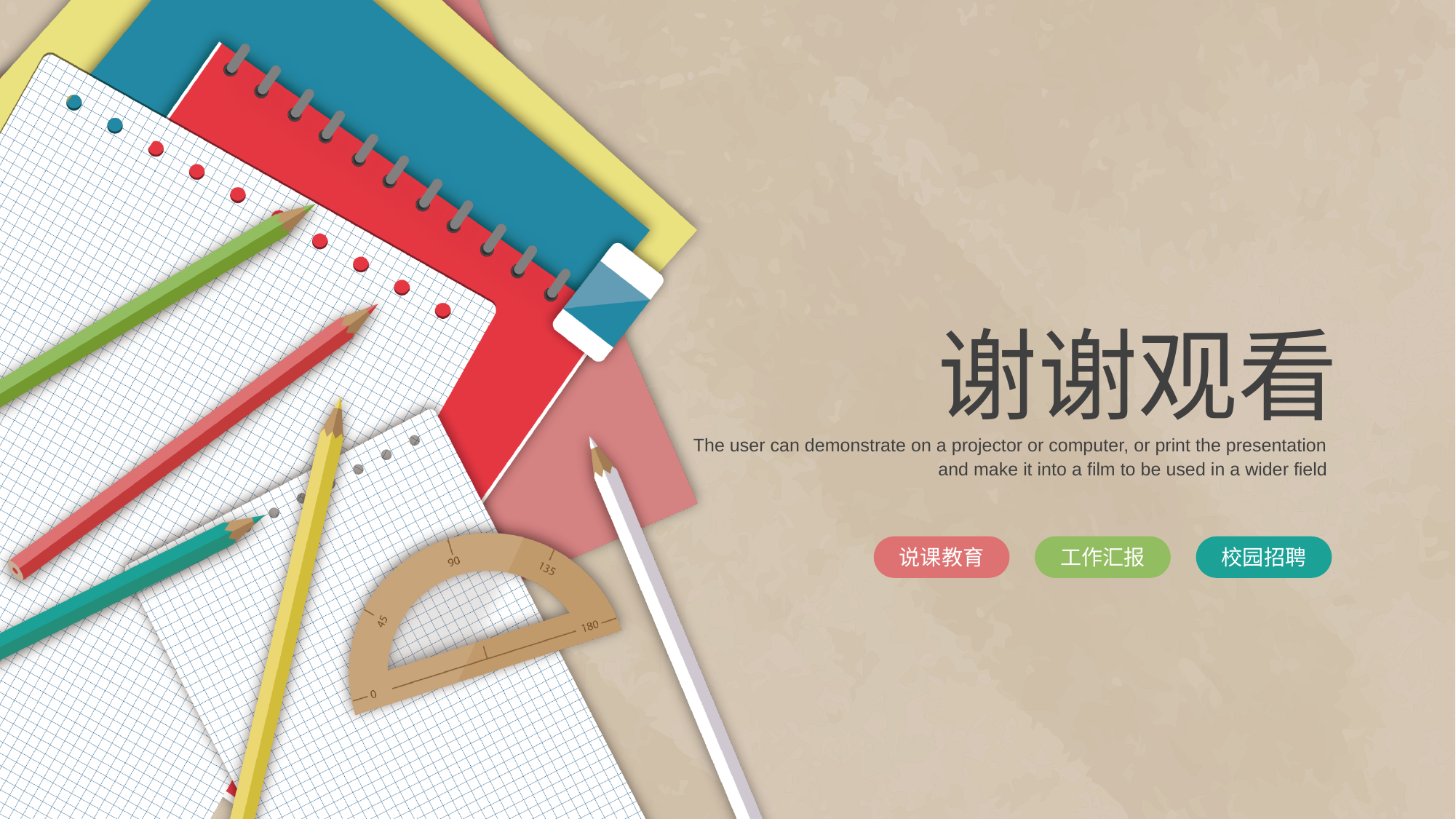

谢谢观看
The user can demonstrate on a projector or computer, or print the presentation and make it into a film to be used in a wider field

说课教育
工作汇报
校园招聘